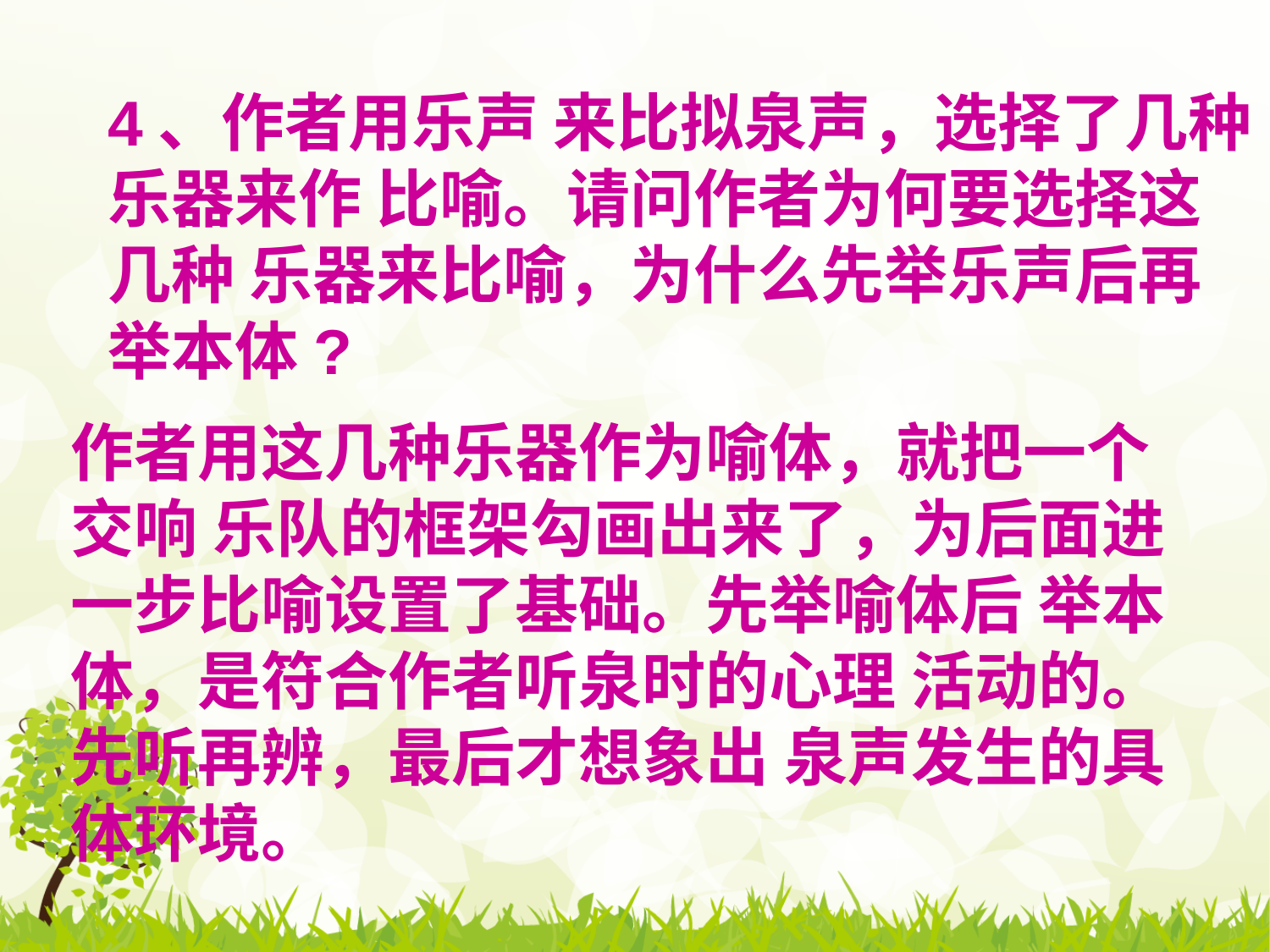

4、作者用乐声 来比拟泉声，选择了几种乐器来作 比喻。请问作者为何要选择这几种 乐器来比喻，为什么先举乐声后再 举本体?
作者用这几种乐器作为喻体，就把一个交响 乐队的框架勾画出来了，为后面进 一步比喻设置了基础。先举喻体后 举本体，是符合作者听泉时的心理 活动的。先听再辨，最后才想象出 泉声发生的具体环境。